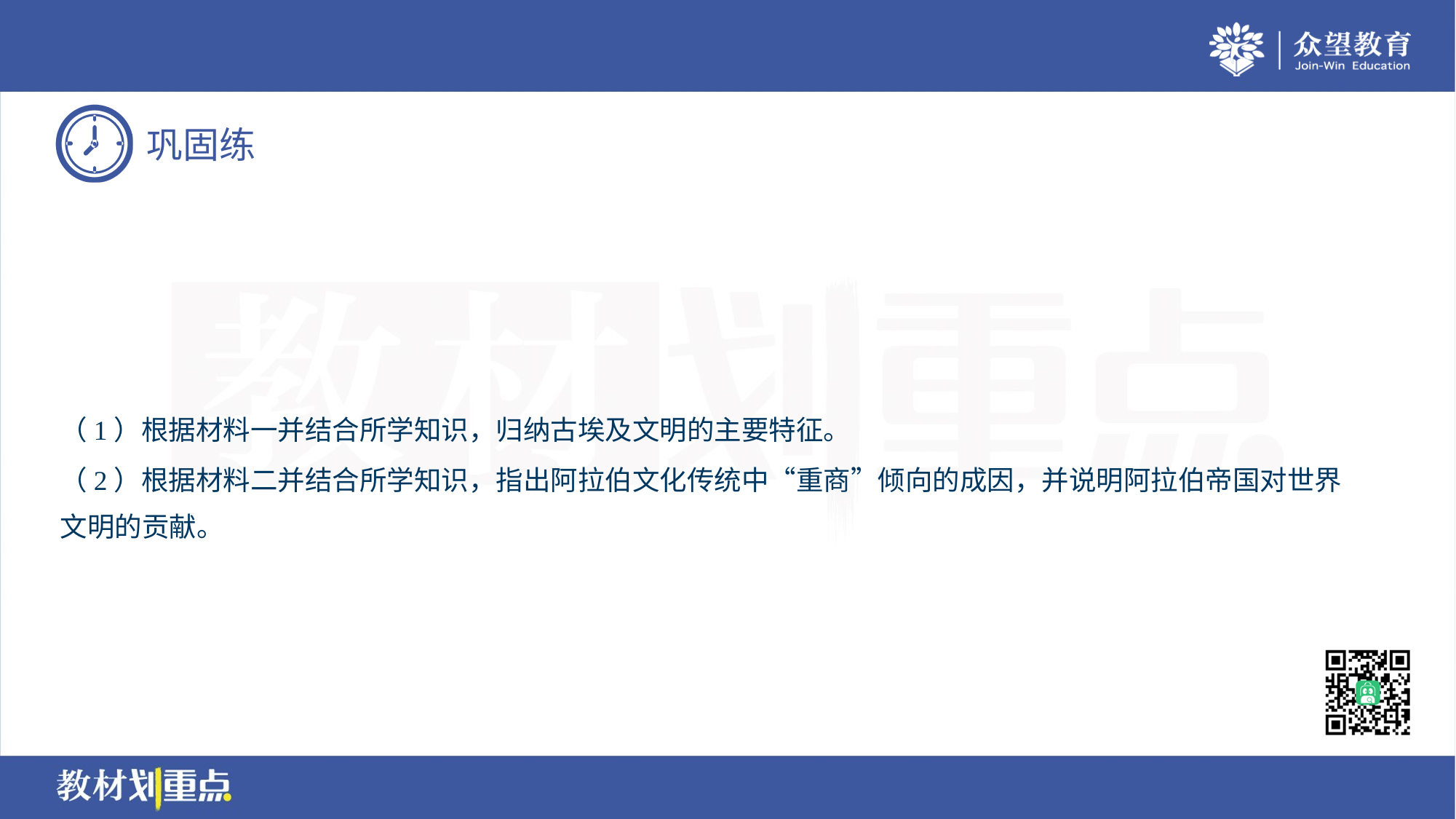

（1）根据材料一并结合所学知识，归纳古埃及文明的主要特征。
（2）根据材料二并结合所学知识，指出阿拉伯文化传统中“重商”倾向的成因，并说明阿拉伯帝国对世界
文明的贡献。